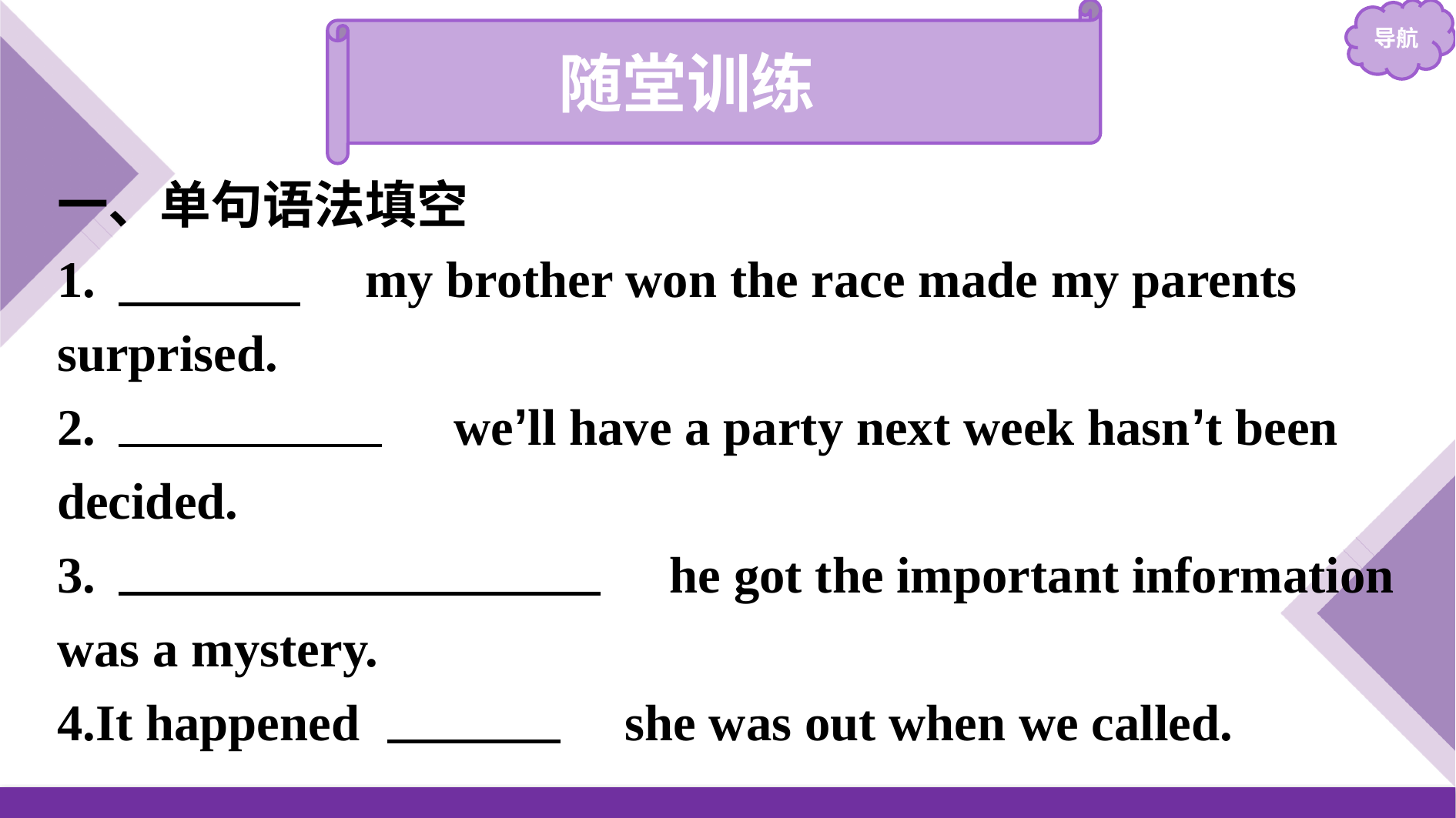

随堂训练
一、单句语法填空
1.　That　 my brother won the race made my parents surprised.
2.　Whether　 we’ll have a party next week hasn’t been decided.
3.　How/When/Where　 he got the important information was a mystery.
4.It happened 　that　 she was out when we called.